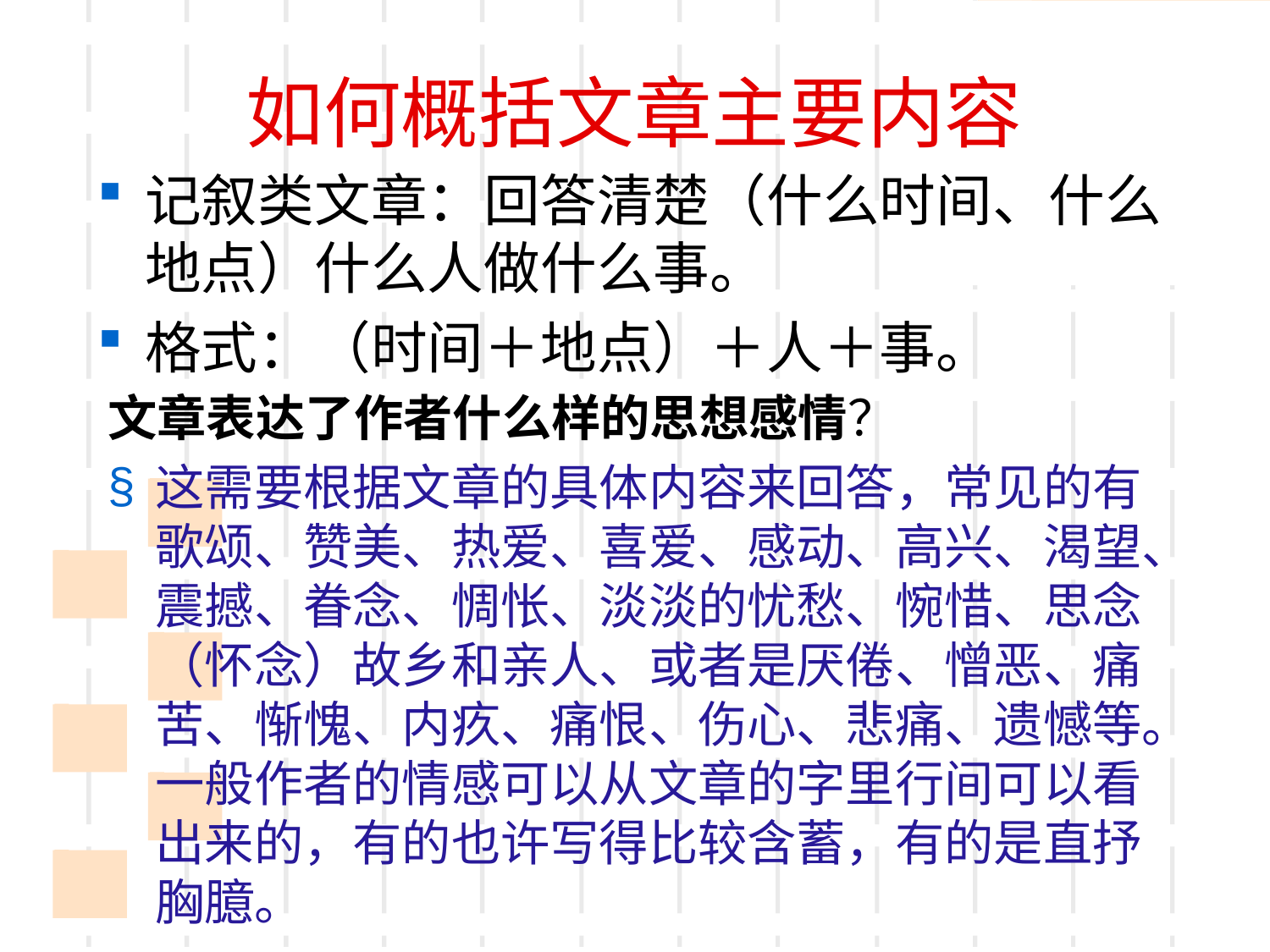

# 如何概括文章主要内容
记叙类文章：回答清楚（什么时间、什么地点）什么人做什么事。
格式：（时间＋地点）＋人＋事。

文章表达了作者什么样的思想感情？
这需要根据文章的具体内容来回答，常见的有歌颂、赞美、热爱、喜爱、感动、高兴、渴望、震撼、眷念、惆怅、淡淡的忧愁、惋惜、思念（怀念）故乡和亲人、或者是厌倦、憎恶、痛苦、惭愧、内疚、痛恨、伤心、悲痛、遗憾等。一般作者的情感可以从文章的字里行间可以看出来的，有的也许写得比较含蓄，有的是直抒胸臆。